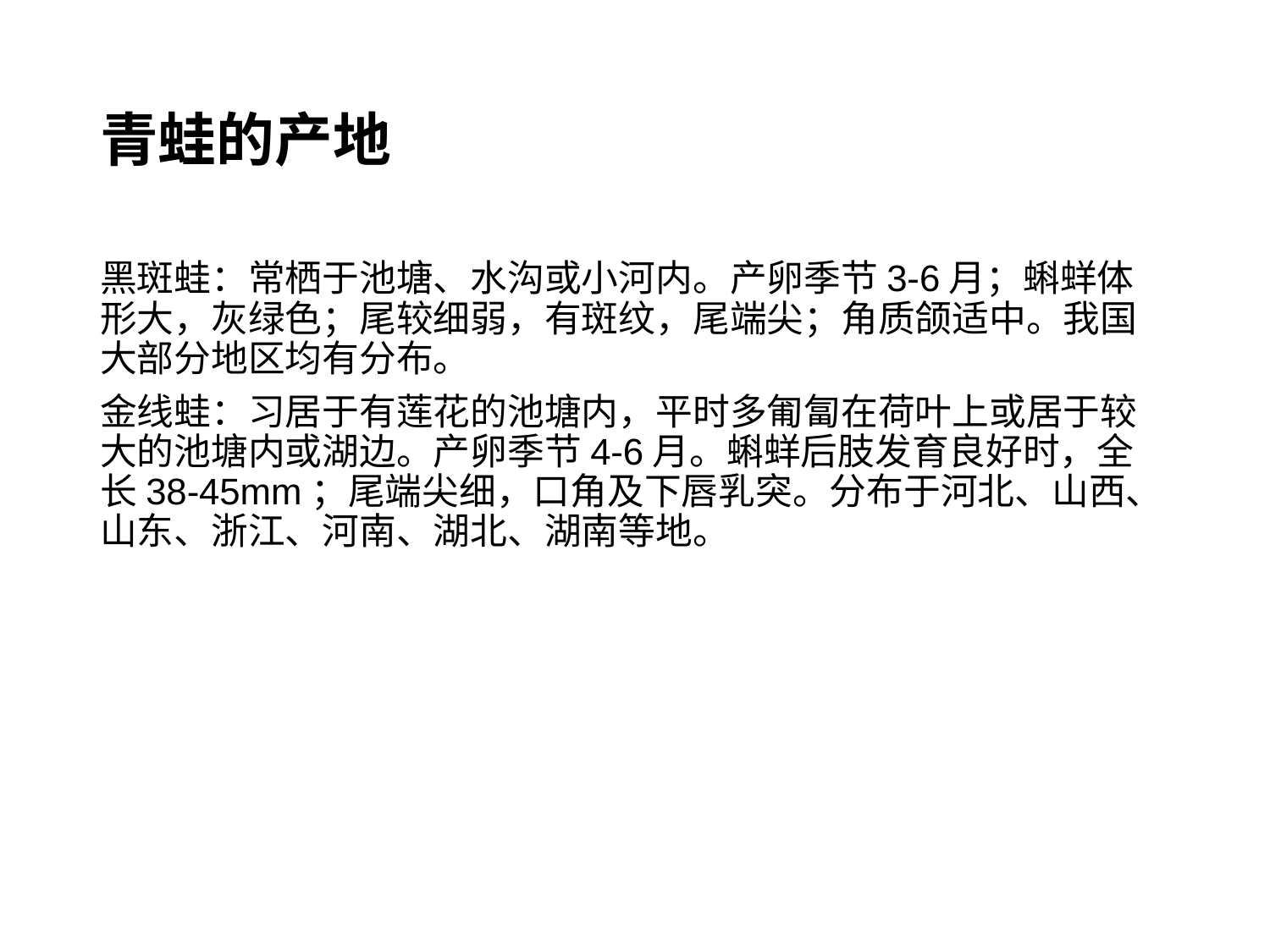

# 青蛙的产地
黑斑蛙：常栖于池塘、水沟或小河内。产卵季节3-6月；蝌蛘体形大，灰绿色；尾较细弱，有斑纹，尾端尖；角质颌适中。我国大部分地区均有分布。
金线蛙：习居于有莲花的池塘内，平时多匍匐在荷叶上或居于较大的池塘内或湖边。产卵季节4-6月。蝌蛘后肢发育良好时，全长38-45mm；尾端尖细，口角及下唇乳突。分布于河北、山西、山东、浙江、河南、湖北、湖南等地。